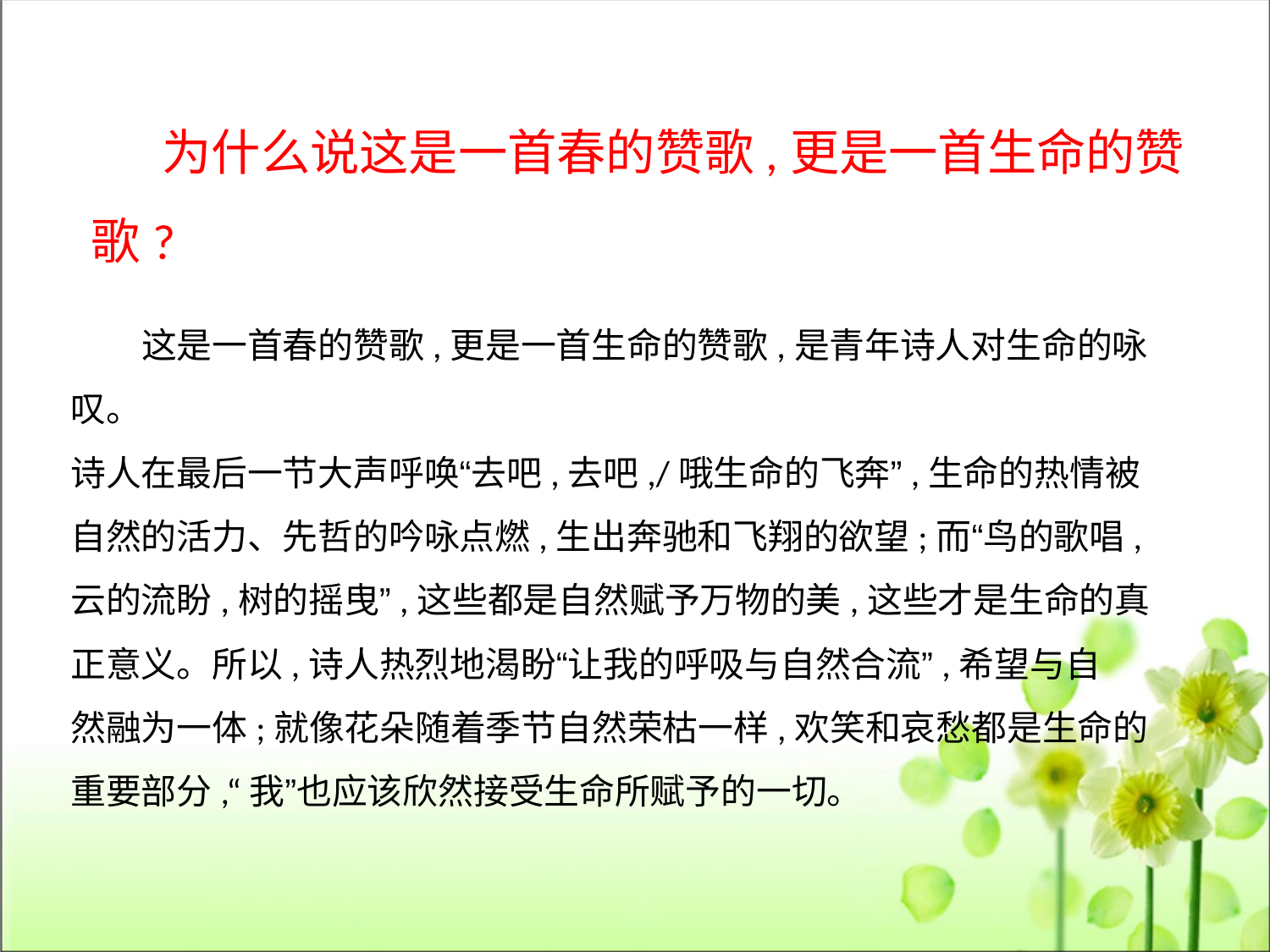

为什么说这是一首春的赞歌,更是一首生命的赞歌?
这是一首春的赞歌,更是一首生命的赞歌,是青年诗人对生命的咏叹。
诗人在最后一节大声呼唤“去吧,去吧,/哦生命的飞奔”,生命的热情被
自然的活力、先哲的吟咏点燃,生出奔驰和飞翔的欲望;而“鸟的歌唱,
云的流盼,树的摇曳”,这些都是自然赋予万物的美,这些才是生命的真
正意义。所以,诗人热烈地渴盼“让我的呼吸与自然合流”,希望与自
然融为一体;就像花朵随着季节自然荣枯一样,欢笑和哀愁都是生命的
重要部分,“我”也应该欣然接受生命所赋予的一切。